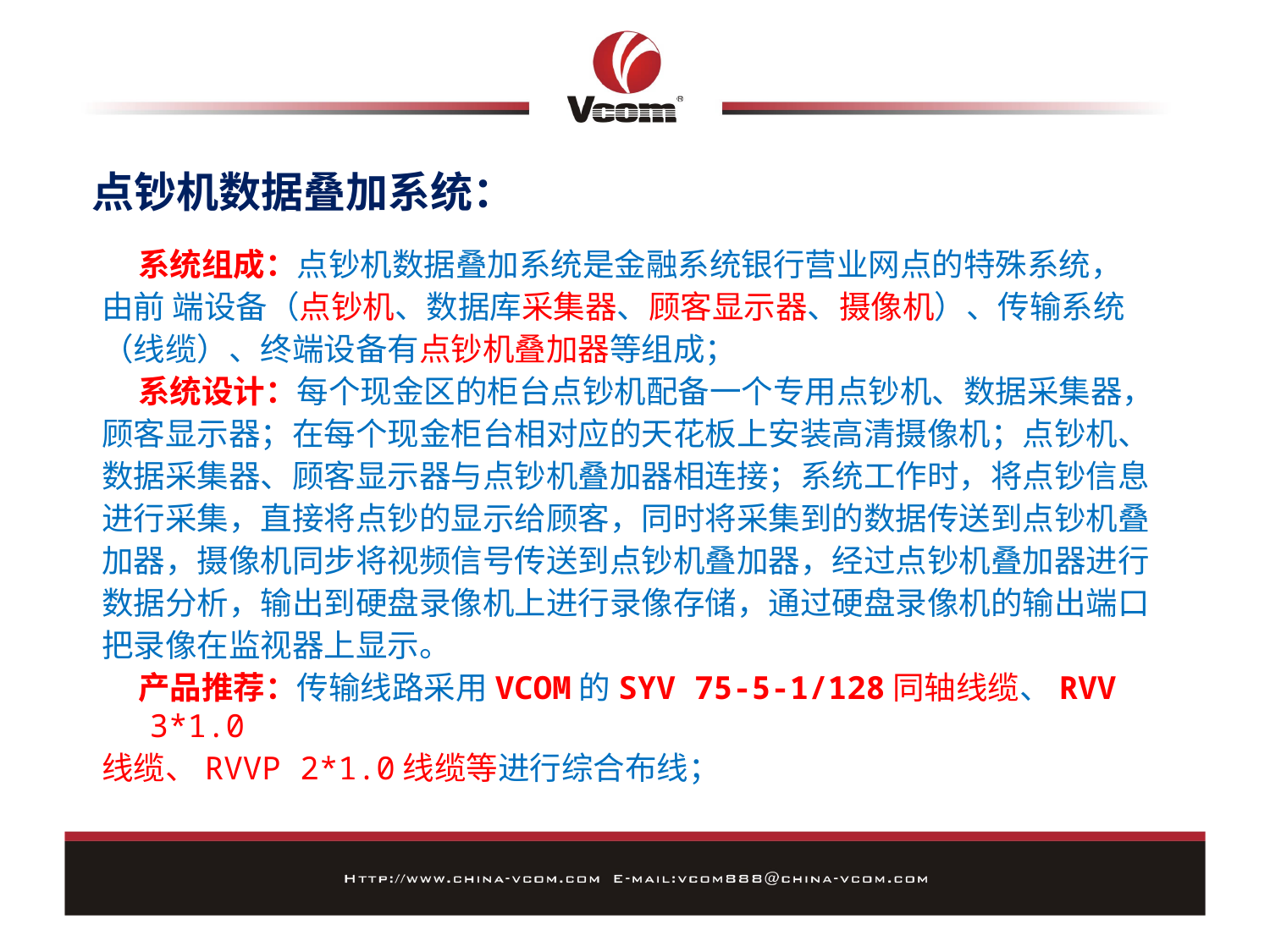

点钞机数据叠加系统：
    系统组成：点钞机数据叠加系统是金融系统银行营业网点的特殊系统，
由前 端设备（点钞机、数据库采集器、顾客显示器、摄像机）、传输系统
（线缆）、终端设备有点钞机叠加器等组成；
    系统设计：每个现金区的柜台点钞机配备一个专用点钞机、数据采集器，
顾客显示器；在每个现金柜台相对应的天花板上安装高清摄像机；点钞机、
数据采集器、顾客显示器与点钞机叠加器相连接；系统工作时，将点钞信息
进行采集，直接将点钞的显示给顾客，同时将采集到的数据传送到点钞机叠
加器，摄像机同步将视频信号传送到点钞机叠加器，经过点钞机叠加器进行
数据分析，输出到硬盘录像机上进行录像存储，通过硬盘录像机的输出端口
把录像在监视器上显示。
    产品推荐：传输线路采用VCOM的SYV 75-5-1/128同轴线缆、RVV 3*1.0
线缆、RVVP 2*1.0线缆等进行综合布线；